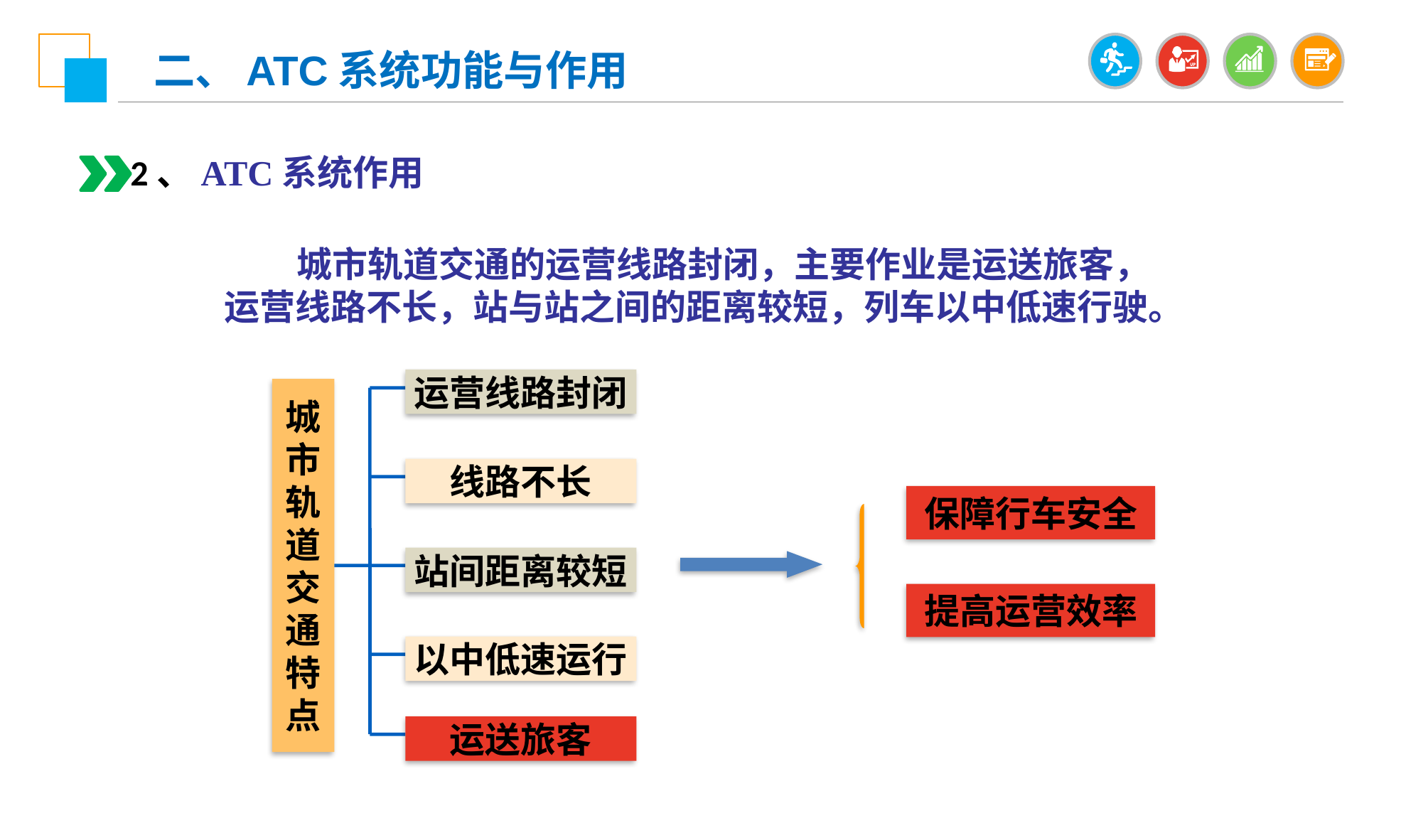

二、ATC系统功能与作用

2、ATC系统作用

        城市轨道交通的运营线路封闭，主要作业是运送旅客，运营线路不长，站与站之间的距离较短，列车以中低速行驶。
运营线路封闭
线路不长
站间距离较短
以中低速运行
运送旅客
城
市
轨
道
交
通
特
点

保障行车安全

提高运营效率